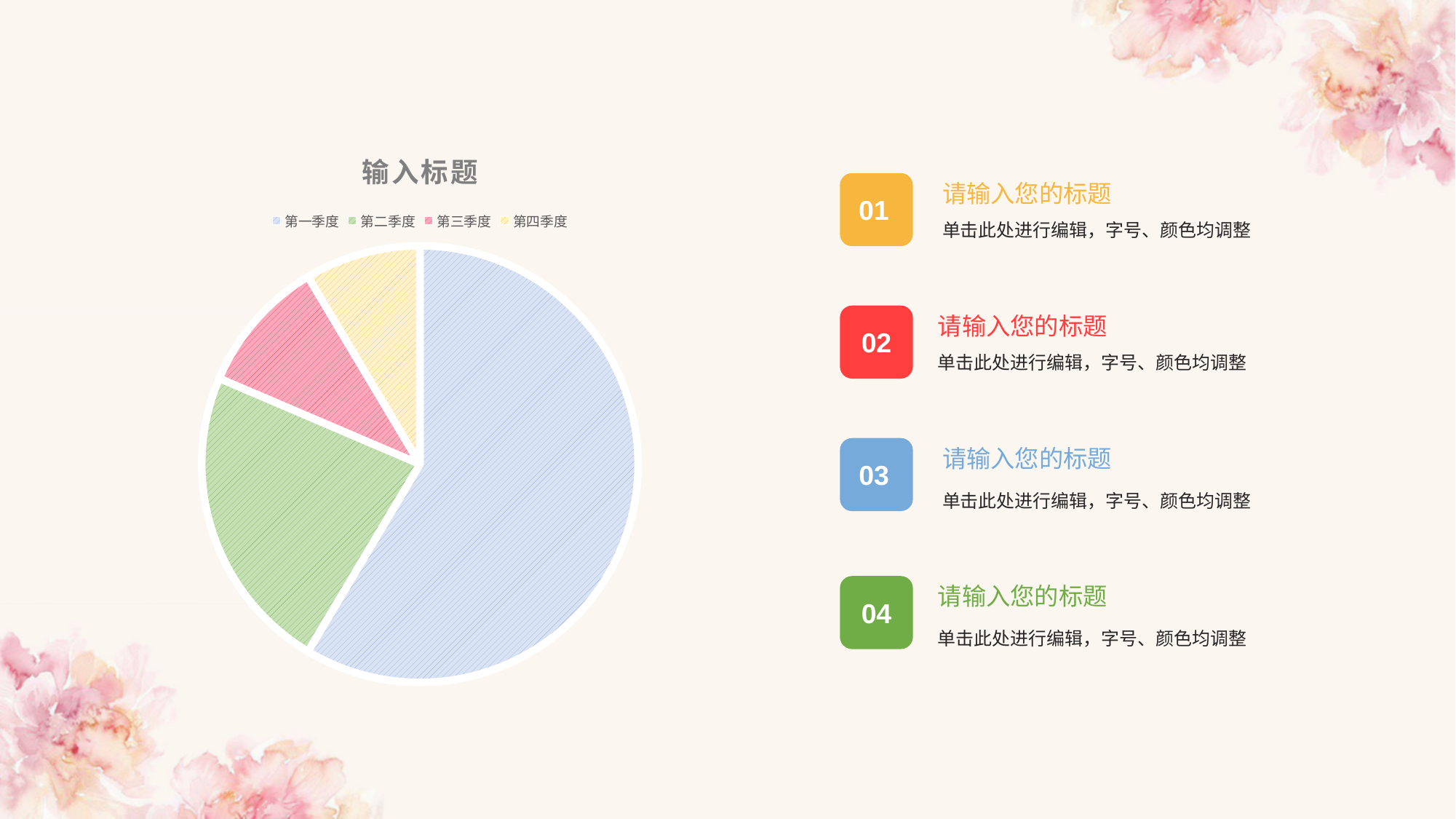

### Chart: 输入标题

| Category | 销售额 |
|---|---|
| 第一季度 | 8.2 |
| 第二季度 | 3.2 |
| 第三季度 | 1.4 |
| 第四季度 | 1.2 |
请输入您的标题
01
单击此处进行编辑，字号、颜色均调整

请输入您的标题
02
单击此处进行编辑，字号、颜色均调整

请输入您的标题
03
单击此处进行编辑，字号、颜色均调整

请输入您的标题
04
单击此处进行编辑，字号、颜色均调整